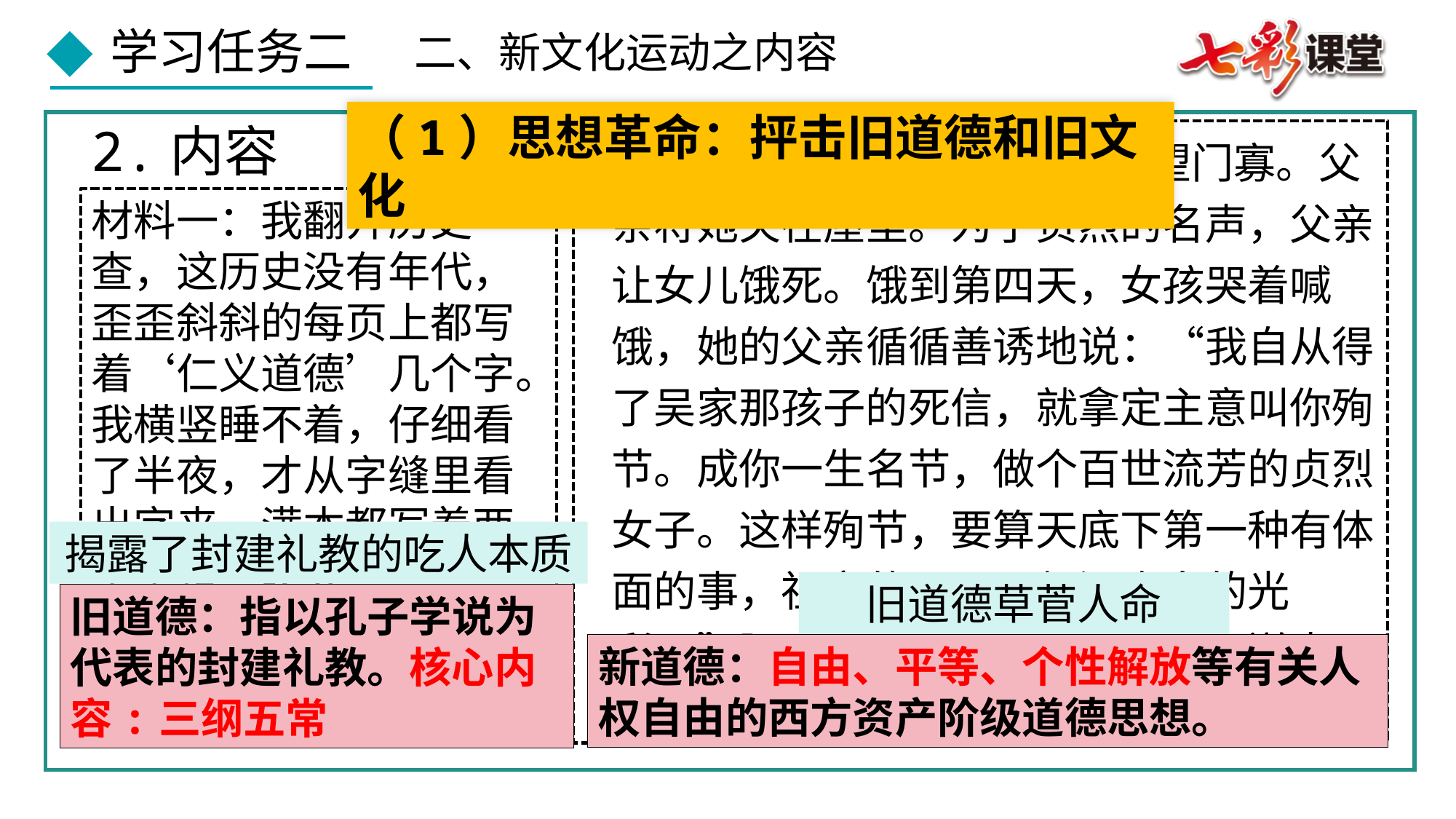

二、新文化运动之内容
（1）思想革命：抨击旧道德和旧文化
2.内容
材料二：14岁的阿毛，成了望门寡。父亲将她关在屋里。为了贞烈的名声，父亲让女儿饿死。饿到第四天，女孩哭着喊饿，她的父亲循循善诱地说：“我自从得了吴家那孩子的死信，就拿定主意叫你殉节。成你一生名节，做个百世流芳的贞烈女子。这样殉节，要算天底下第一种有体面的事，祖宗的面子，都添许多的光彩。”阿毛在第七天饿死了。县官送来一块匾，上题四个大字“贞烈可风”。
材料一：我翻开历史一查，这历史没有年代，歪歪斜斜的每页上都写着‘仁义道德’几个字。我横竖睡不着，仔细看了半夜，才从字缝里看出字来，满本都写着两个字是‘吃人’！
——节选自鲁迅《狂人日记》
揭露了封建礼教的吃人本质
旧道德草菅人命
旧道德：指以孔子学说为代表的封建礼教。核心内容:三纲五常
新道德：自由、平等、个性解放等有关人权自由的西方资产阶级道德思想。